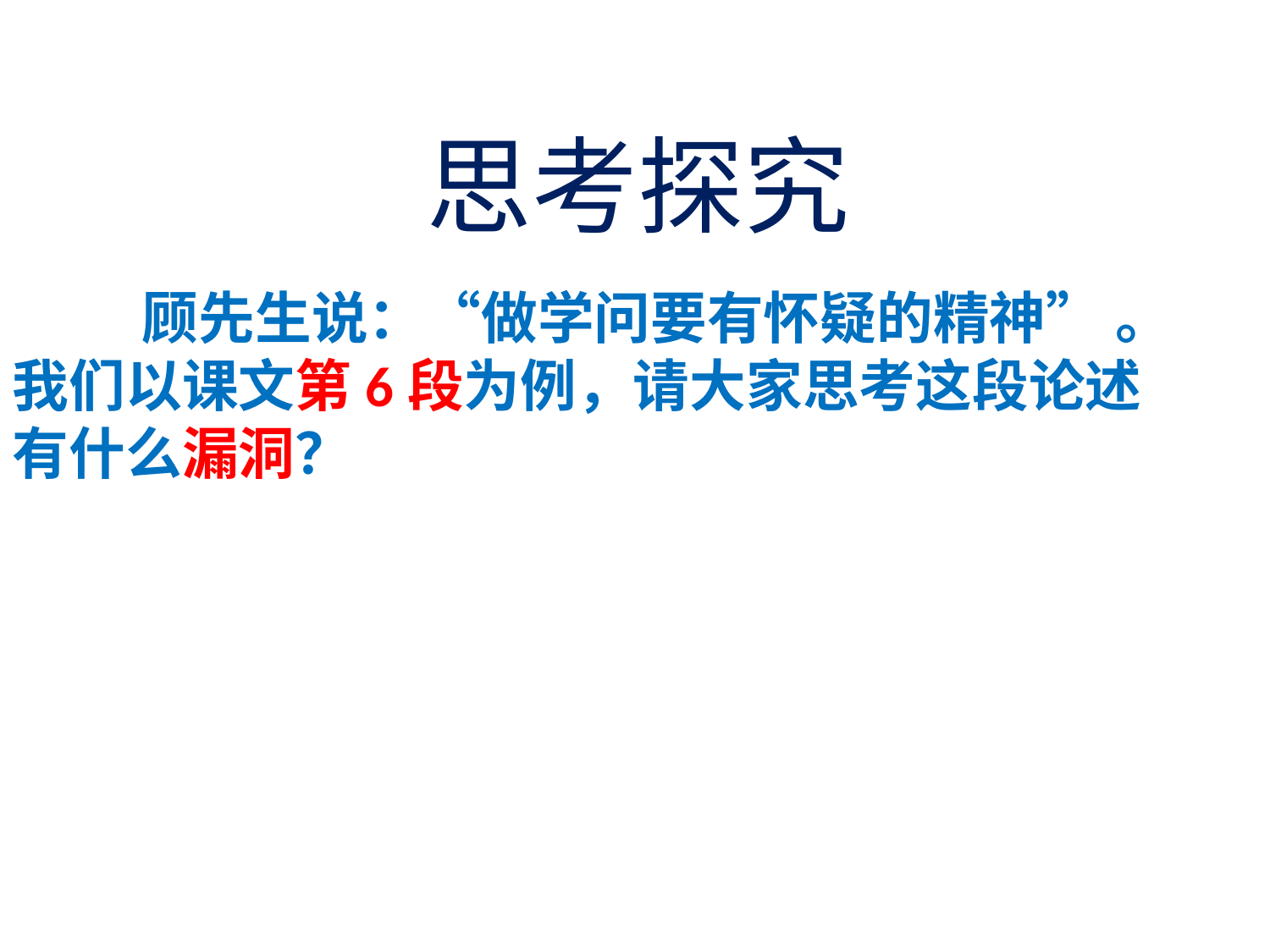

思考探究
         顾先生说：“做学问要有怀疑的精神” 。
我们以课文第6段为例，请大家思考这段论述
有什么漏洞？